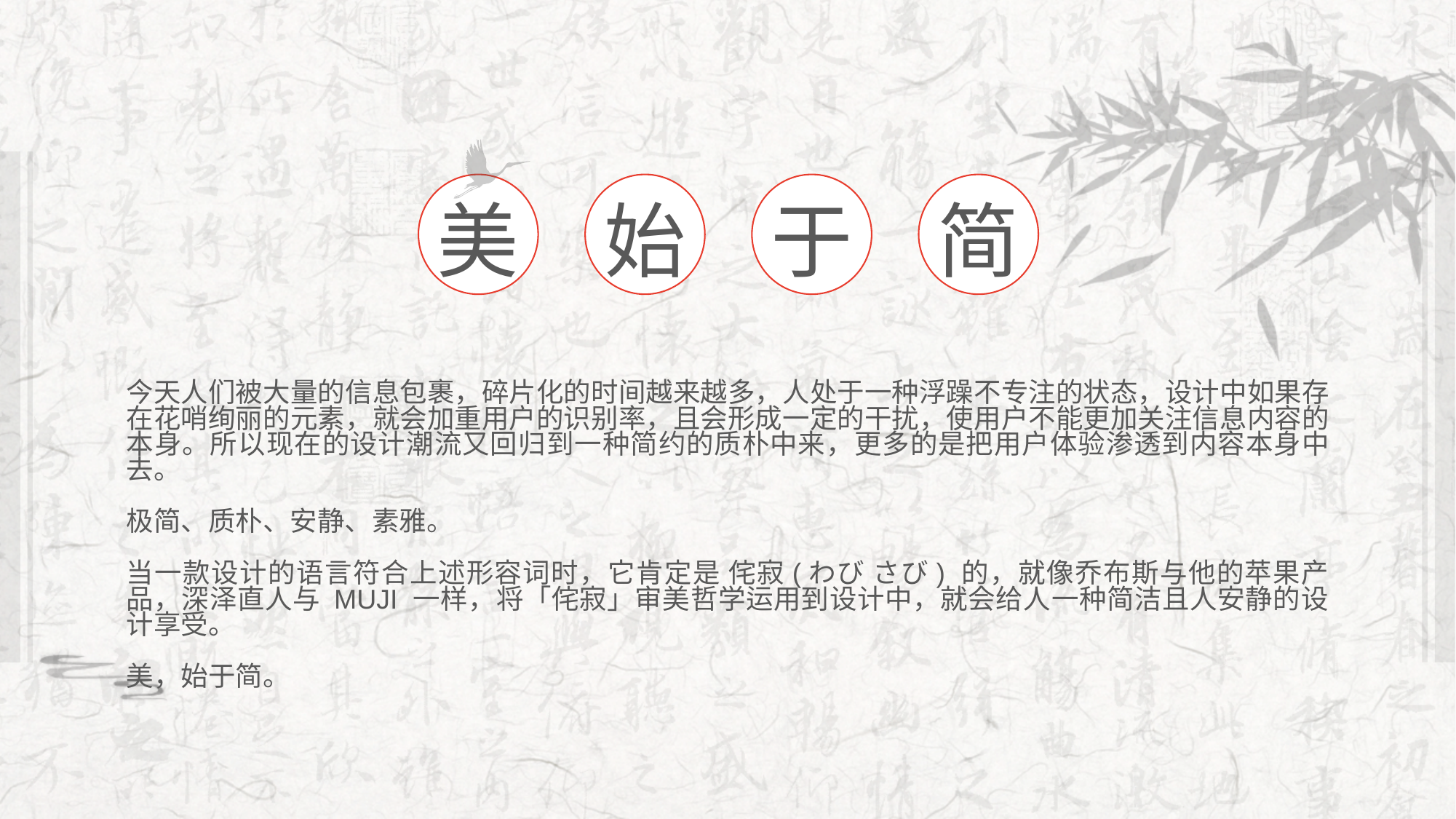

美
始
于
简
今天人们被大量的信息包裹，碎片化的时间越来越多，人处于一种浮躁不专注的状态，设计中如果存在花哨绚丽的元素，就会加重用户的识别率，且会形成一定的干扰，使用户不能更加关注信息内容的本身。所以现在的设计潮流又回归到一种简约的质朴中来，更多的是把用户体验渗透到内容本身中去。

极简、质朴、安静、素雅。

当一款设计的语言符合上述形容词时，它肯定是 侘寂(わび さび) 的，就像乔布斯与他的苹果产品，深泽直人与 MUJI 一样，将「侘寂」审美哲学运用到设计中，就会给人一种简洁且人安静的设计享受。

美，始于简。